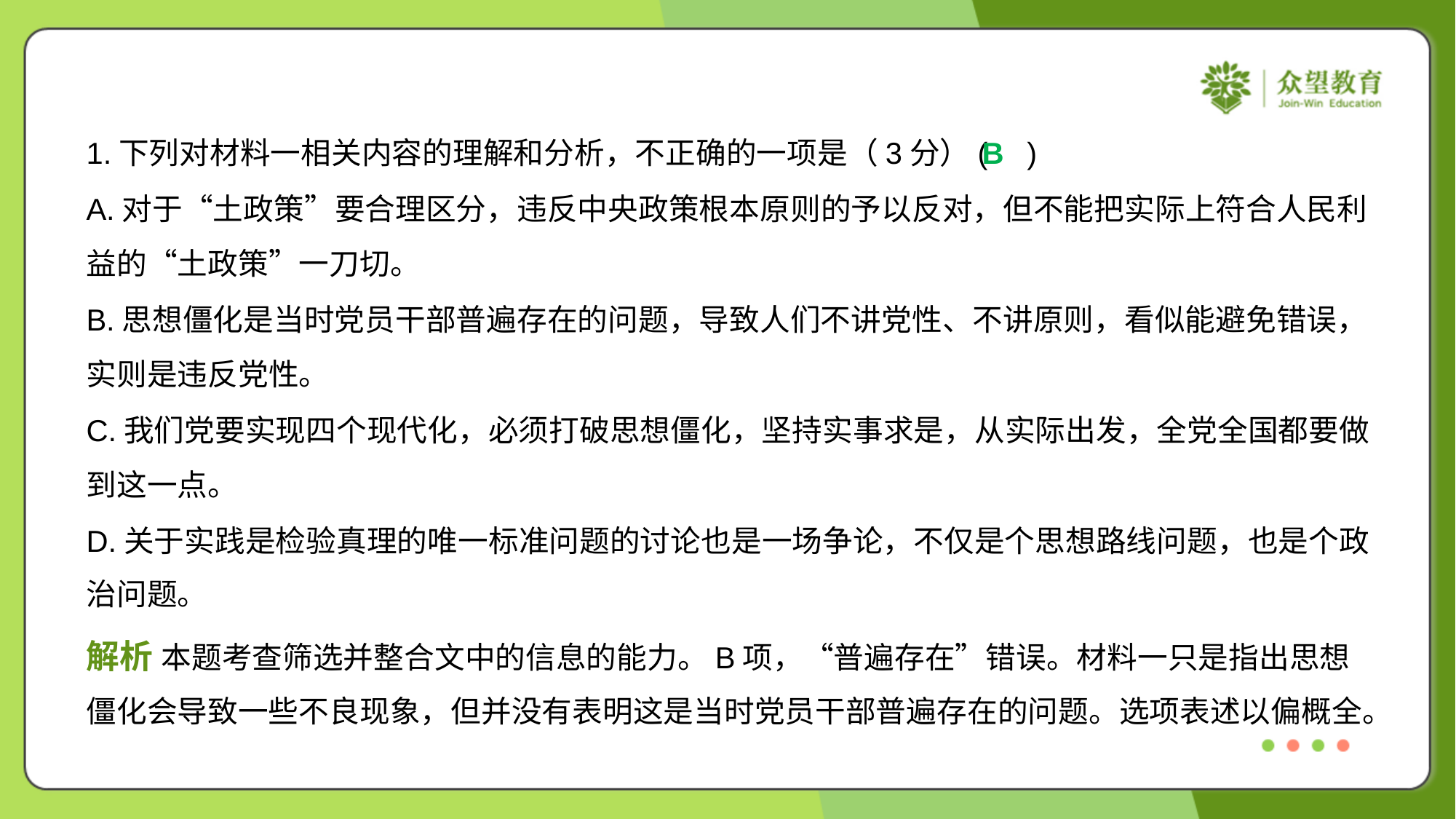

1.下列对材料一相关内容的理解和分析，不正确的一项是（3分）(     )
B
A.对于“土政策”要合理区分，违反中央政策根本原则的予以反对，但不能把实际上符合人民利
益的“土政策”一刀切。
B.思想僵化是当时党员干部普遍存在的问题，导致人们不讲党性、不讲原则，看似能避免错误，
实则是违反党性。
C.我们党要实现四个现代化，必须打破思想僵化，坚持实事求是，从实际出发，全党全国都要做
到这一点。
D.关于实践是检验真理的唯一标准问题的讨论也是一场争论，不仅是个思想路线问题，也是个政
治问题。
解析 本题考查筛选并整合文中的信息的能力。B项，“普遍存在”错误。材料一只是指出思想
僵化会导致一些不良现象，但并没有表明这是当时党员干部普遍存在的问题。选项表述以偏概全。